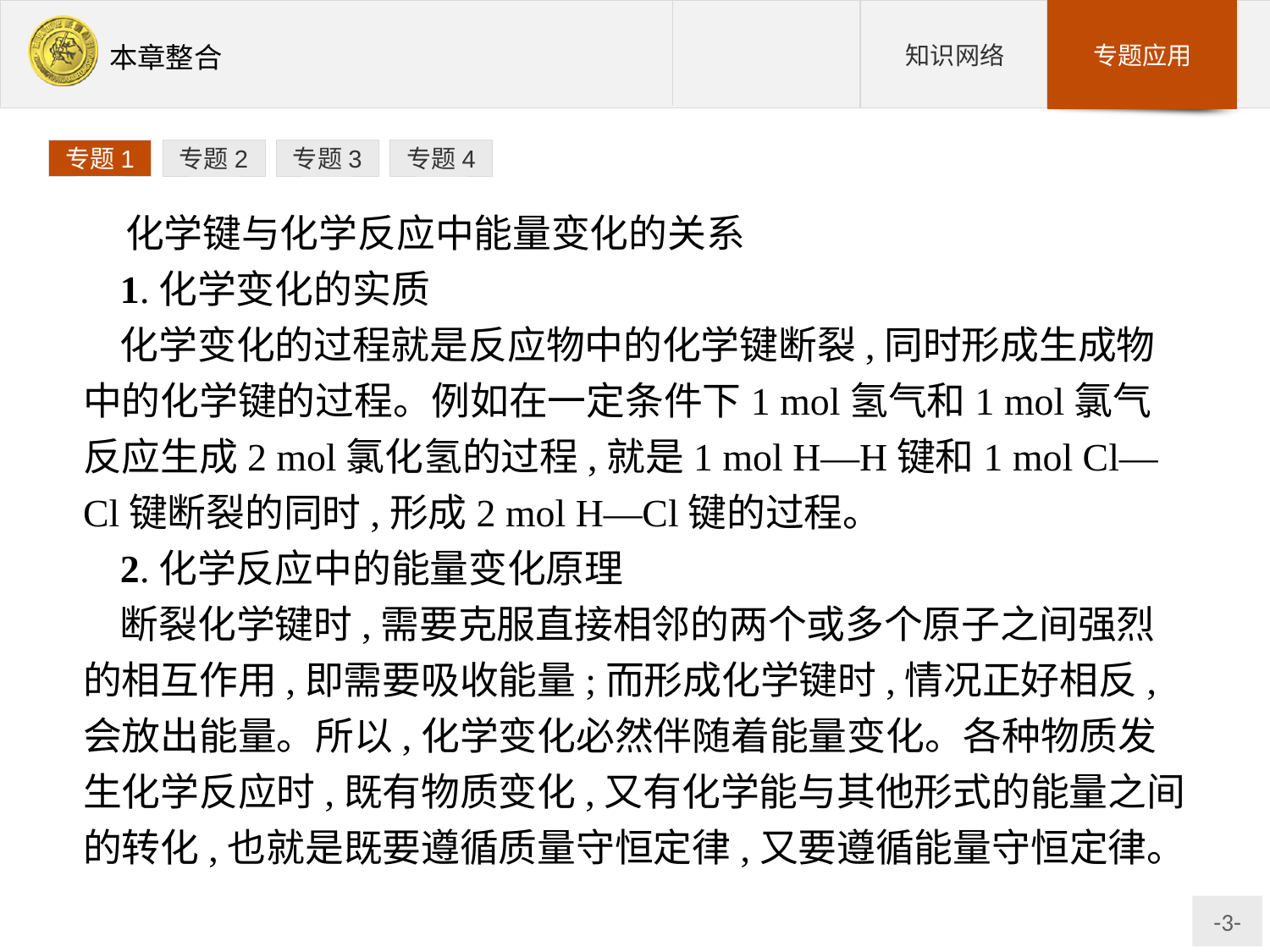

专题1
专题2
专题3
专题4
化学键与化学反应中能量变化的关系
1.化学变化的实质
化学变化的过程就是反应物中的化学键断裂,同时形成生成物中的化学键的过程。例如在一定条件下1 mol氢气和1 mol氯气反应生成2 mol氯化氢的过程,就是1 mol H—H键和1 mol Cl—Cl键断裂的同时,形成2 mol H—Cl键的过程。
2.化学反应中的能量变化原理
断裂化学键时,需要克服直接相邻的两个或多个原子之间强烈的相互作用,即需要吸收能量;而形成化学键时,情况正好相反,会放出能量。所以,化学变化必然伴随着能量变化。各种物质发生化学反应时,既有物质变化,又有化学能与其他形式的能量之间的转化,也就是既要遵循质量守恒定律,又要遵循能量守恒定律。